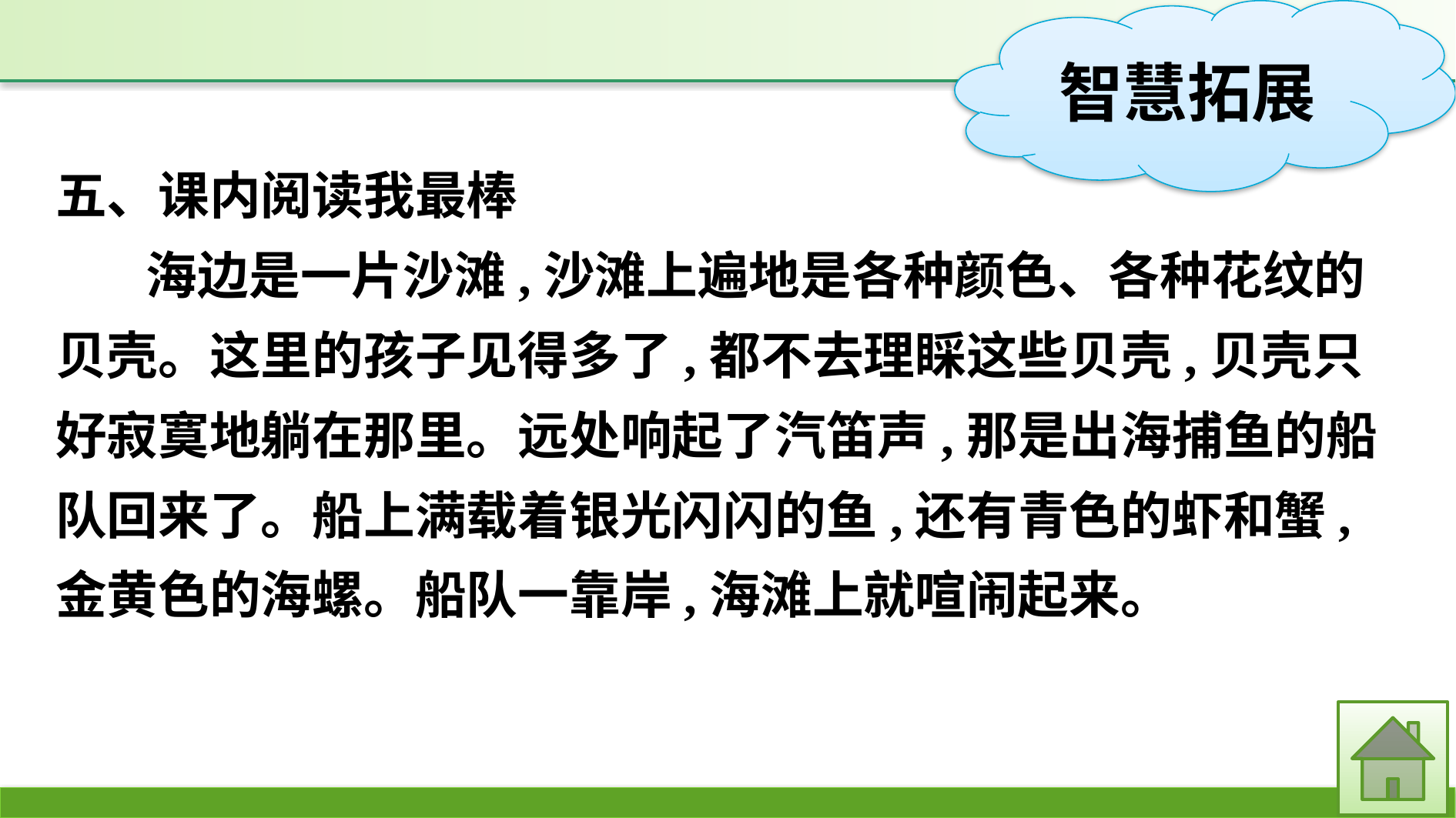

五、课内阅读我最棒
海边是一片沙滩,沙滩上遍地是各种颜色、各种花纹的贝壳。这里的孩子见得多了,都不去理睬这些贝壳,贝壳只好寂寞地躺在那里。远处响起了汽笛声,那是出海捕鱼的船队回来了。船上满载着银光闪闪的鱼,还有青色的虾和蟹,金黄色的海螺。船队一靠岸,海滩上就喧闹起来。